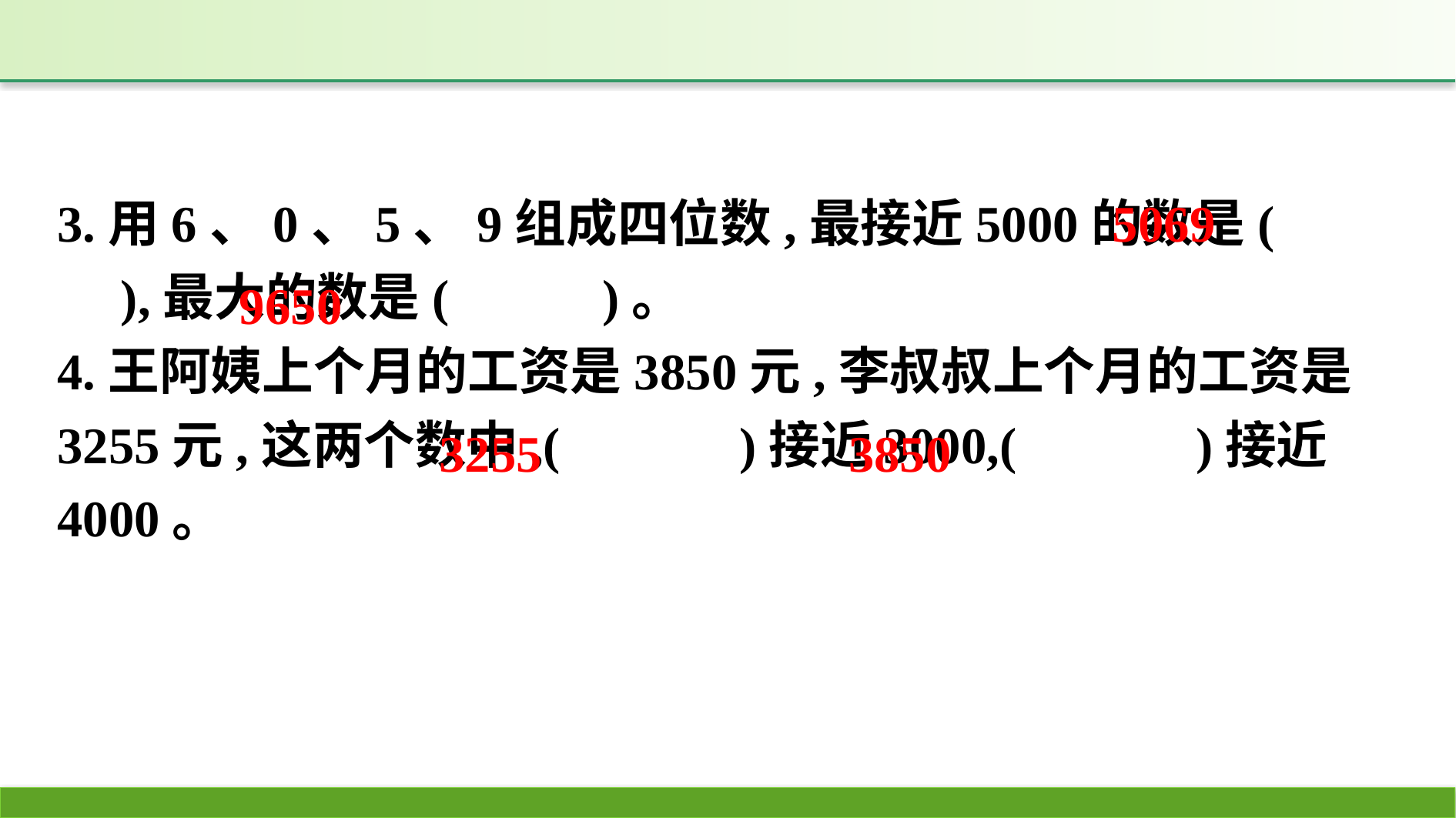

3.用6、0、5、9组成四位数,最接近5000的数是(　  　),最大的数是(  　　)。
4.王阿姨上个月的工资是3850元,李叔叔上个月的工资是3255元,这两个数中,(　　　)接近3000,(　　　)接近4000。
5069
9650
3850
3255